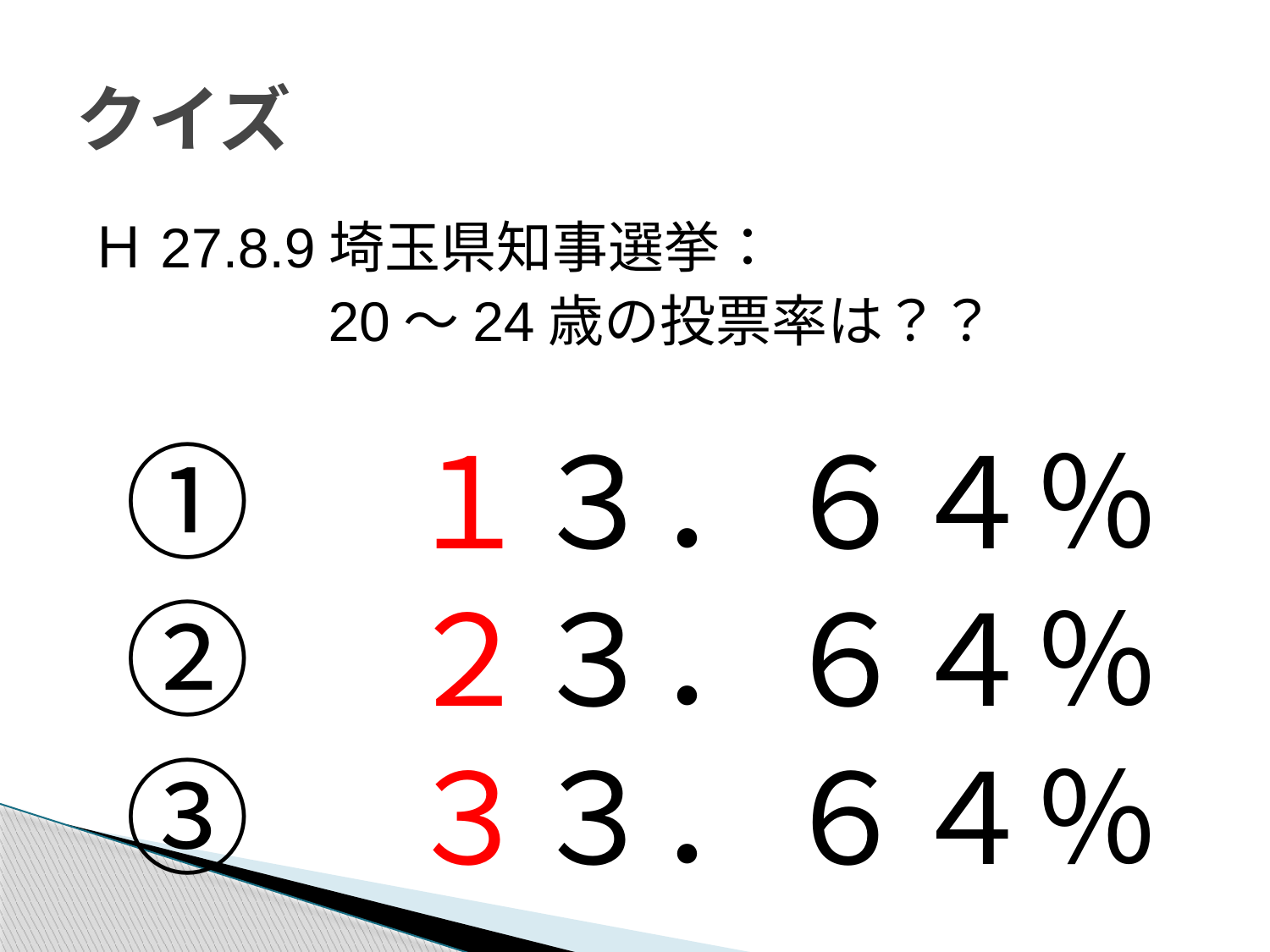

# クイズ
Ｈ27.8.9埼玉県知事選挙：
　　　　20～24歳の投票率は？？

①　１３．６４％
②　２３．６４％
③　３３．６４％